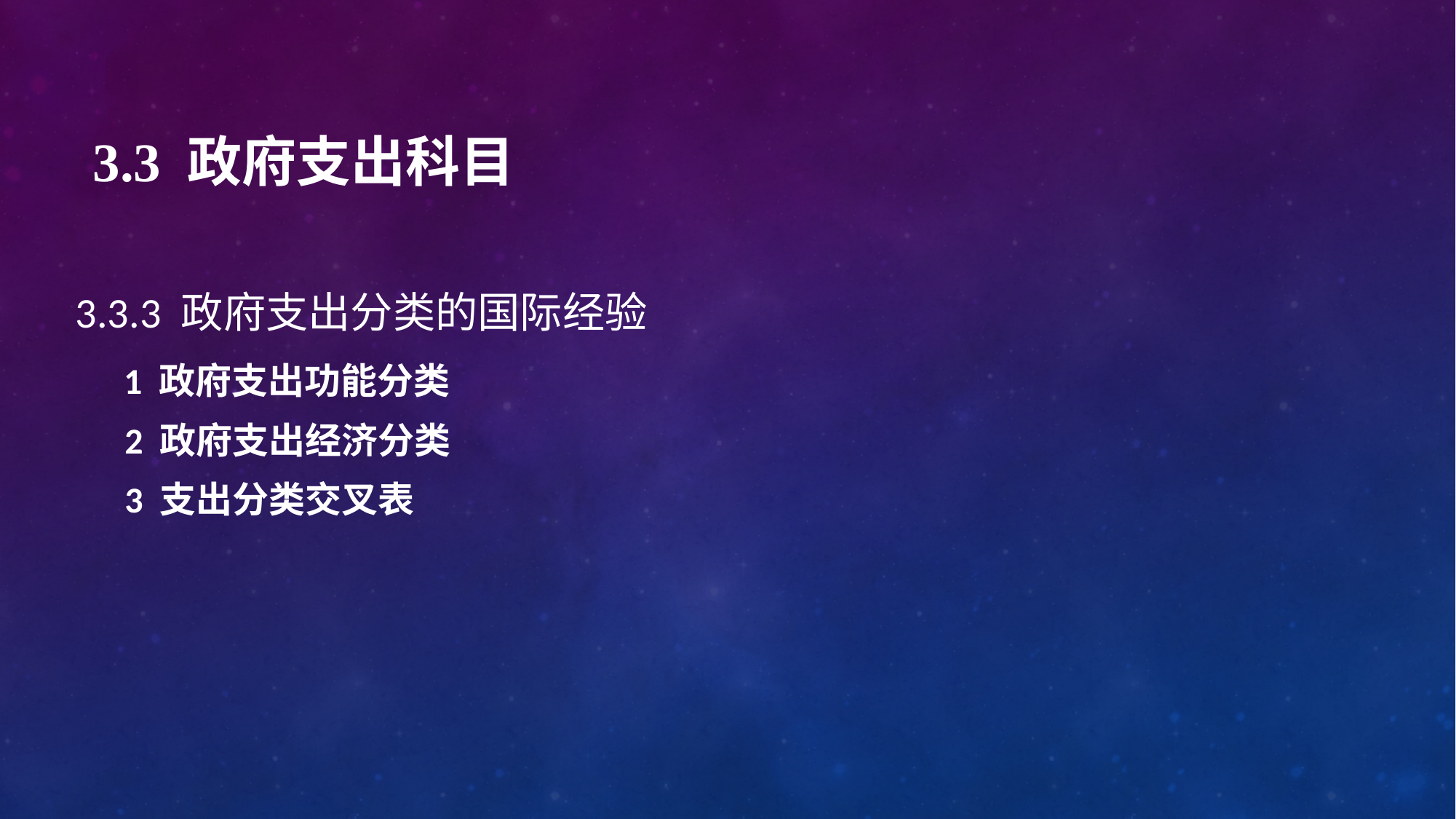

# 3.3 政府支出科目
3.3.3 政府支出分类的国际经验
     1 政府支出功能分类
      2 政府支出经济分类
      3 支出分类交叉表